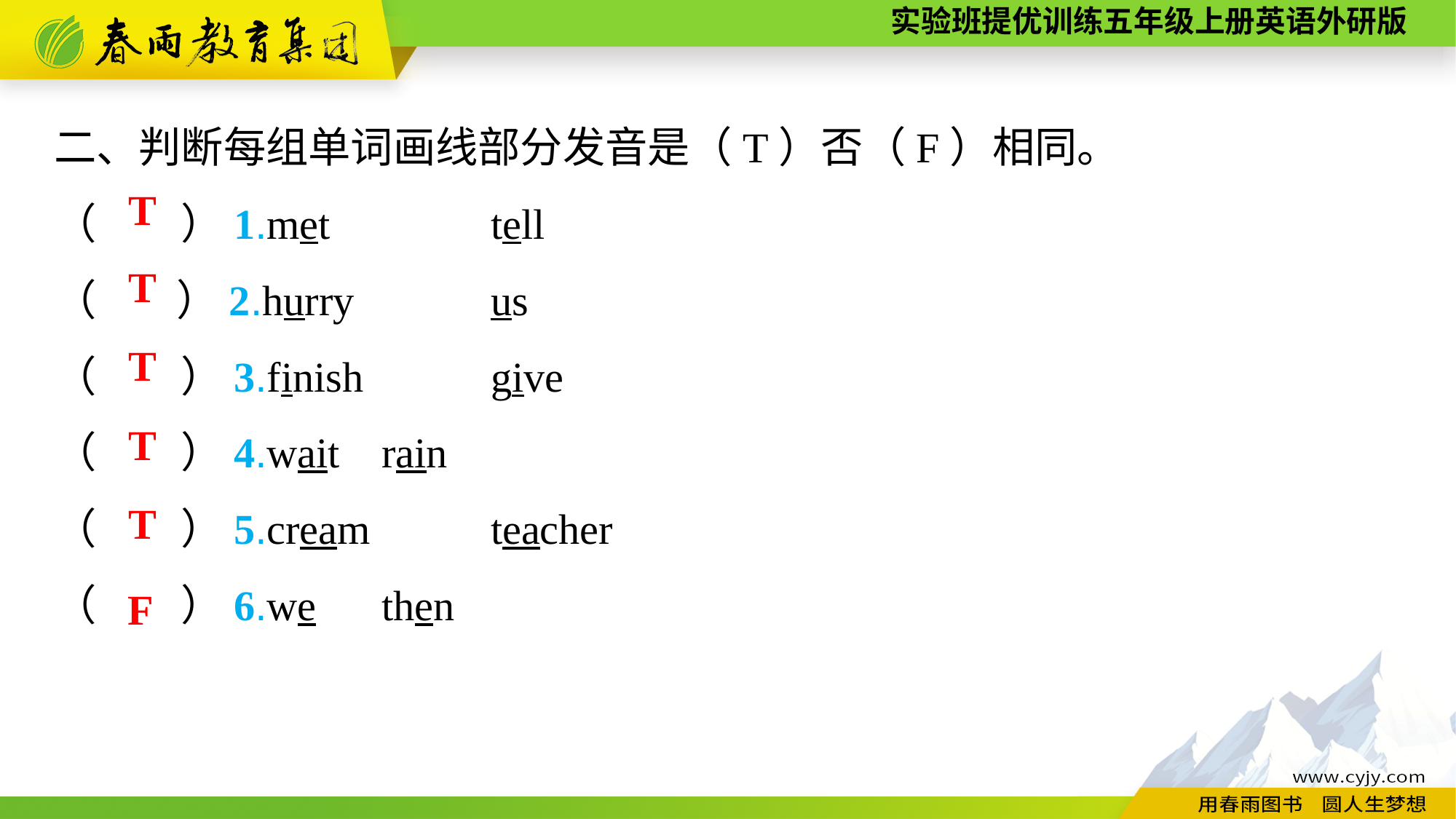

二、判断每组单词画线部分发音是（T）否（F）相同。
（　　）1.met　　	tell
（    　）2.hurry　　	us
（　　）3.finish　　	give
（　　）4.wait	rain
（　　）5.cream　　	teacher
（　　）6.we	then
T
T
T
T
T
F